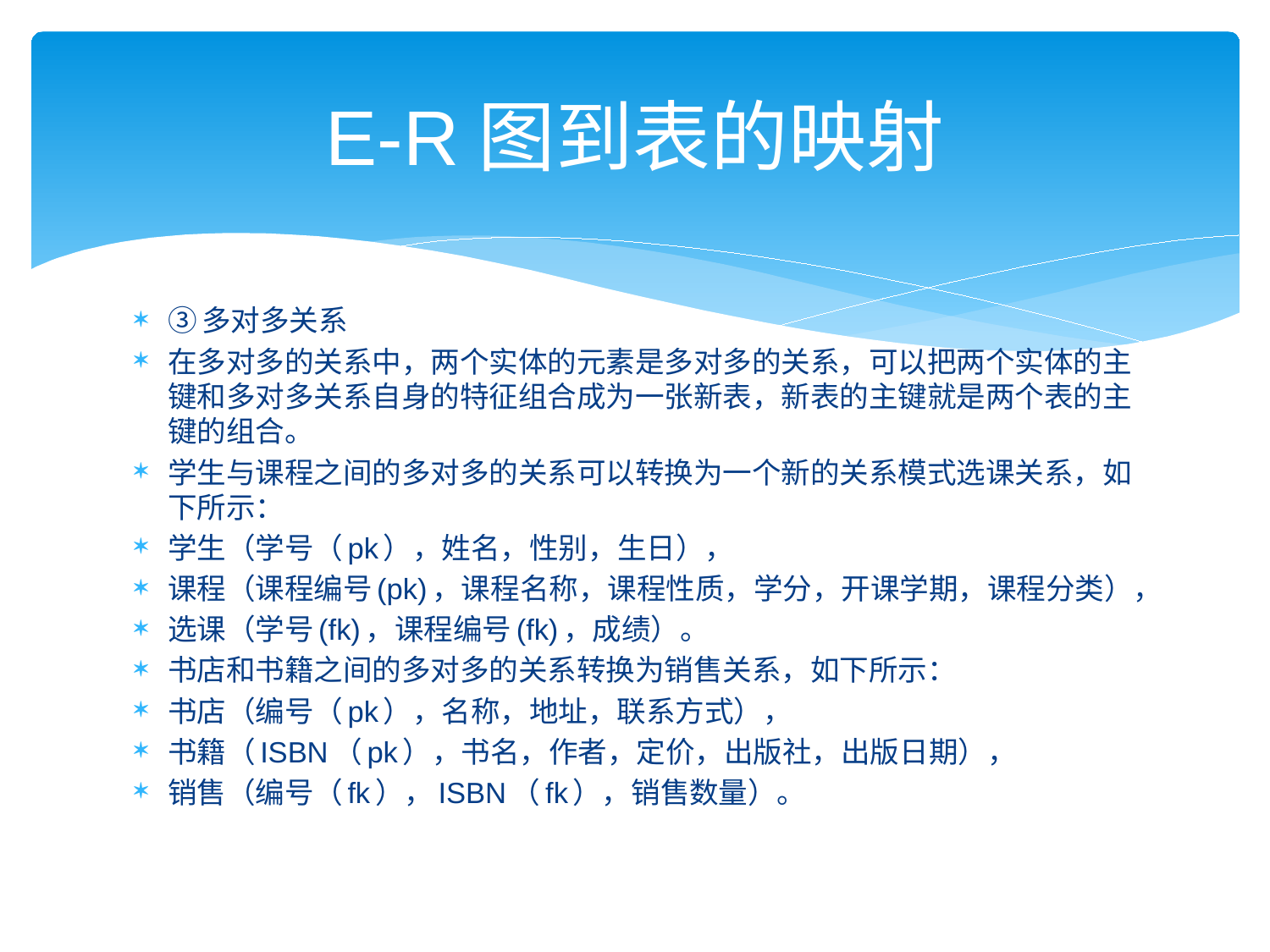

# E-R图到表的映射
③多对多关系
在多对多的关系中，两个实体的元素是多对多的关系，可以把两个实体的主键和多对多关系自身的特征组合成为一张新表，新表的主键就是两个表的主键的组合。
学生与课程之间的多对多的关系可以转换为一个新的关系模式选课关系，如下所示：
学生（学号（pk），姓名，性别，生日），
课程（课程编号(pk)，课程名称，课程性质，学分，开课学期，课程分类），
选课（学号(fk)，课程编号(fk)，成绩）。
书店和书籍之间的多对多的关系转换为销售关系，如下所示：
书店（编号（pk），名称，地址，联系方式），
书籍（ISBN（pk），书名，作者，定价，出版社，出版日期），
销售（编号（fk），ISBN（fk），销售数量）。